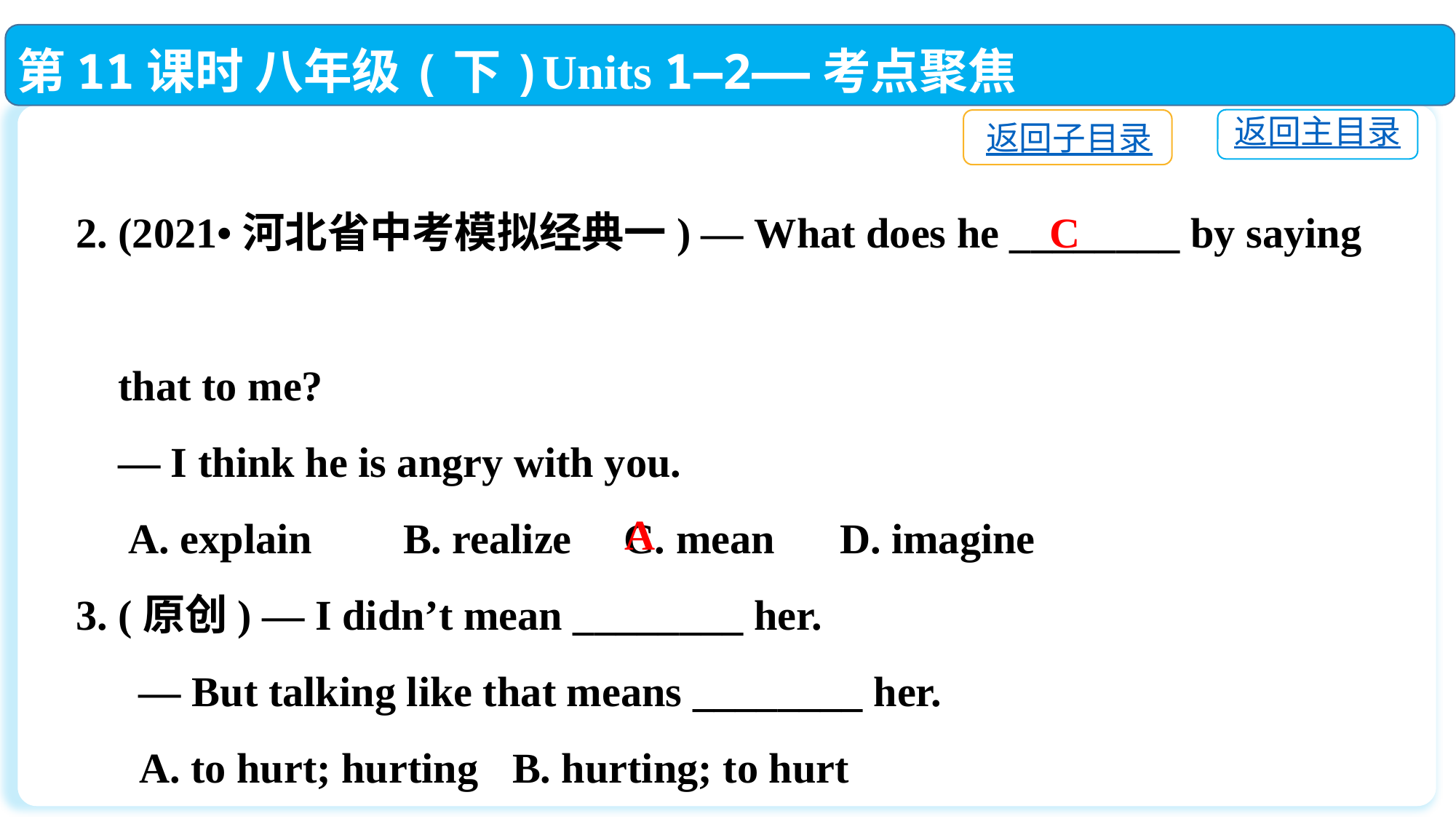

第11课时 八年级(下)Units 1—2——考点聚焦

返回主目录

返回子目录
2. (2021•河北省中考模拟经典一) — What does he ________ by saying
    that to me?
    — I think he is angry with you.
     A. explain	B. realize     C. mean	D. imagine
3. (原创) — I didn’t mean ________ her.
      — But talking like that means ________ her.
      A. to hurt; hurting	B. hurting; to hurt
     C. to hurt; to hurt	D. hurting; hurting
C
A